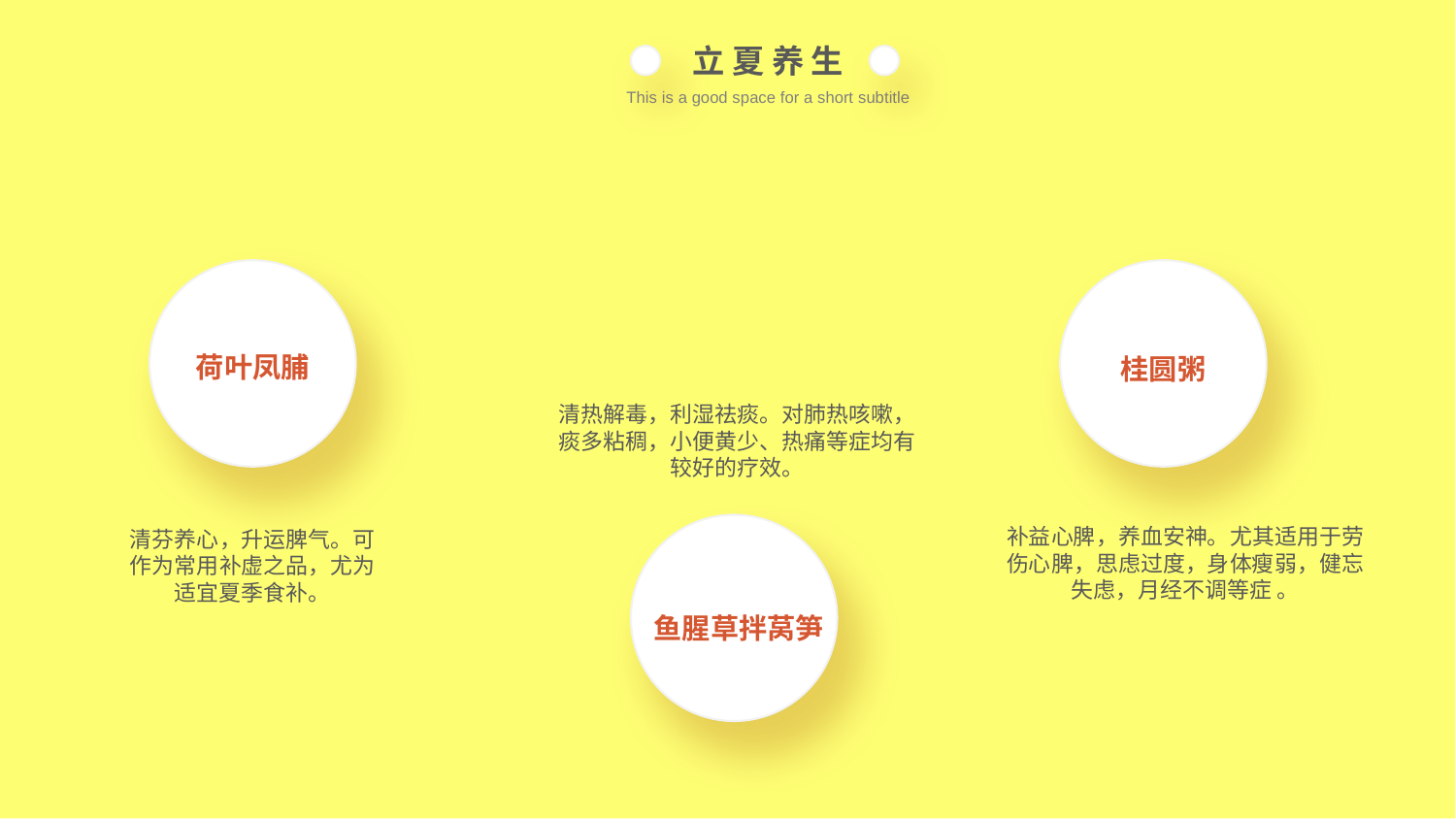

立 夏 养 生

This is a good space for a short subtitle

荷叶凤脯
桂圆粥
清热解毒，利湿祛痰。对肺热咳嗽，痰多粘稠，小便黄少、热痛等症均有较好的疗效。

补益心脾，养血安神。尤其适用于劳伤心脾，思虑过度，身体瘦弱，健忘失虑，月经不调等症 。
清芬养心，升运脾气。可作为常用补虚之品，尤为适宜夏季食补。
鱼腥草拌莴笋